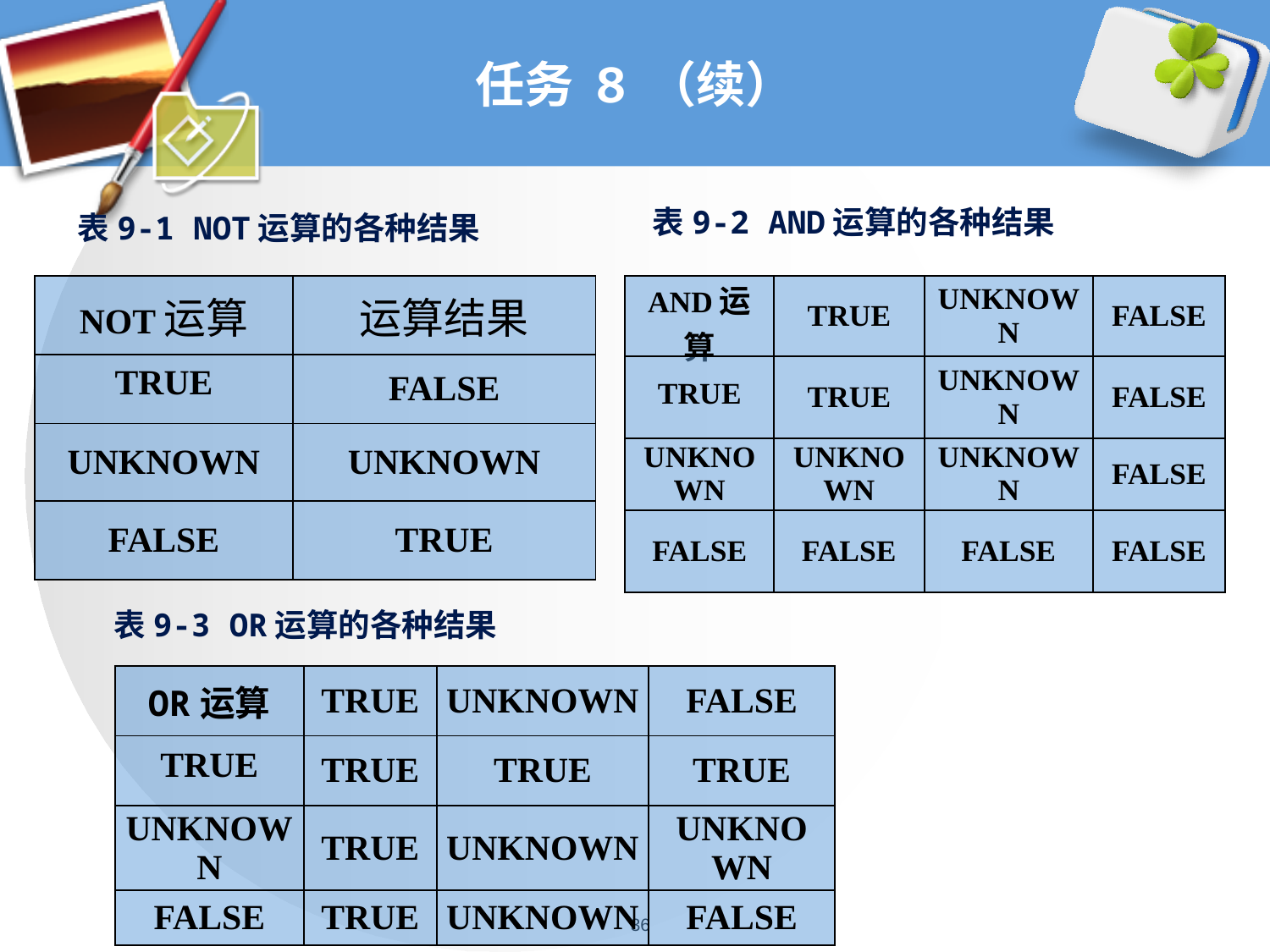

# 任务 8 （续）
表9-2 AND运算的各种结果
表9-1 NOT运算的各种结果
| NOT运算 | 运算结果 |
| --- | --- |
| TRUE | FALSE |
| UNKNOWN | UNKNOWN |
| FALSE | TRUE |
| AND运算 | TRUE | UNKNOWN | FALSE |
| --- | --- | --- | --- |
| TRUE | TRUE | UNKNOWN | FALSE |
| UNKNOWN | UNKNOWN | UNKNOWN | FALSE |
| FALSE | FALSE | FALSE | FALSE |
表9-3 OR运算的各种结果
| OR运算 | TRUE | UNKNOWN | FALSE |
| --- | --- | --- | --- |
| TRUE | TRUE | TRUE | TRUE |
| UNKNOWN | TRUE | UNKNOWN | UNKNOWN |
| FALSE | TRUE | UNKNOWN | FALSE |
36